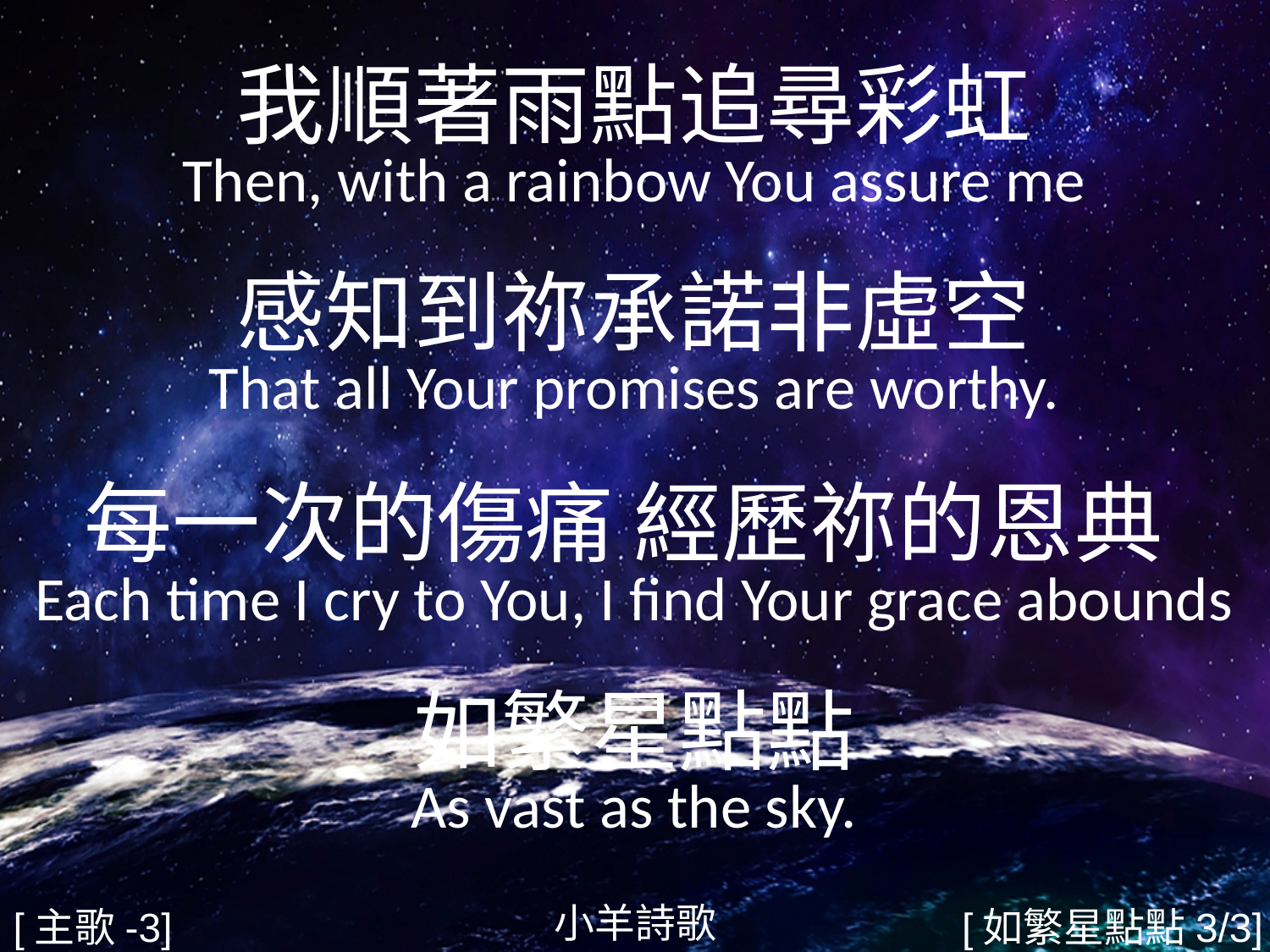

我順著雨點追尋彩虹
Then, with a rainbow You assure me

感知到祢承諾非虛空
That all Your promises are worthy.

每一次的傷痛 經歷祢的恩典
Each time I cry to You, I find Your grace abounds

如繁星點點
As vast as the sky.
#

小羊詩歌
[主歌-3]
[如繁星點點3/3]